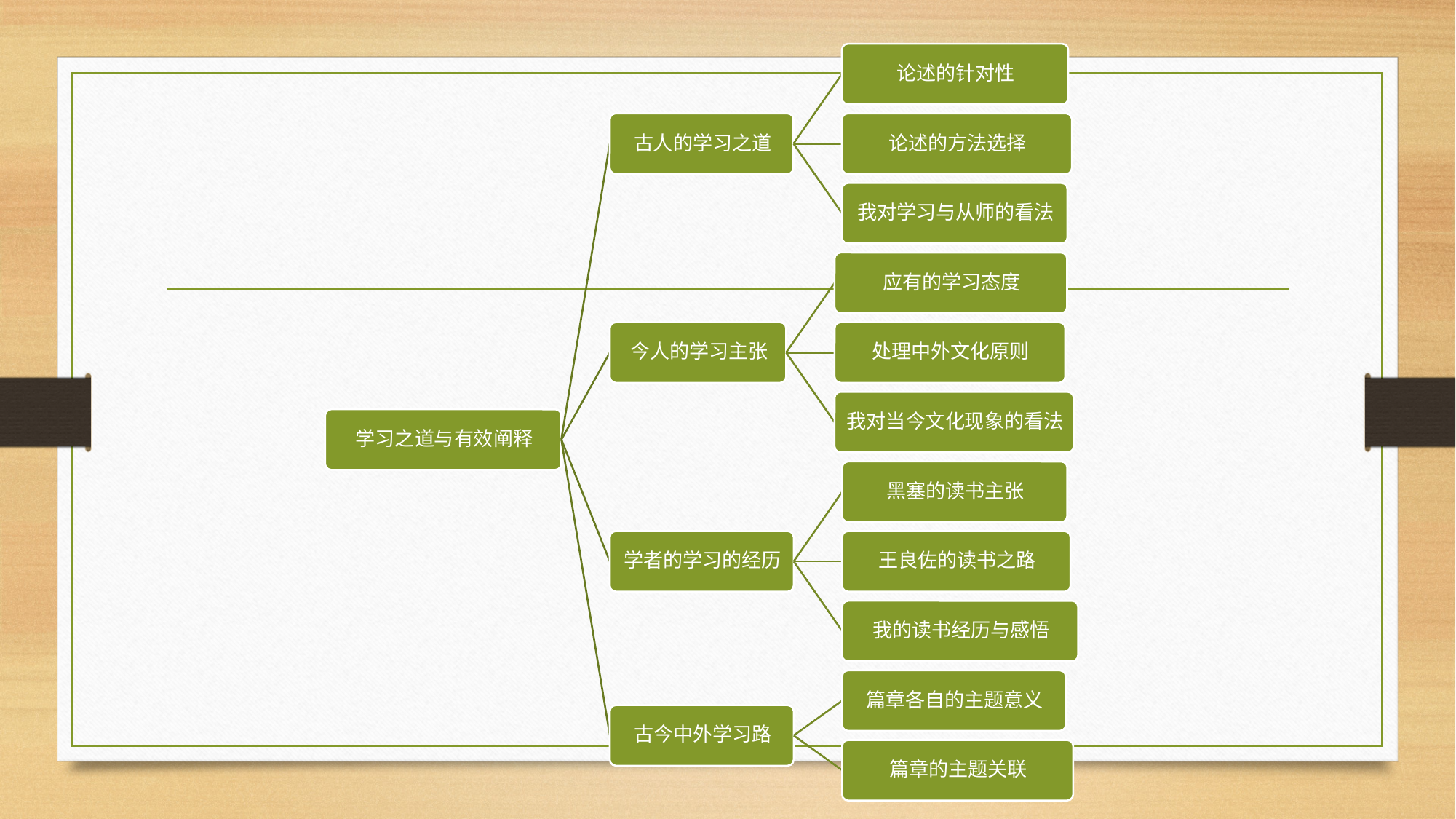

学习之道与有效阐释

古人的学习之道

论述的针对性

论述的方法选择

我对学习与从师的看法

今人的学习主张

应有的学习态度

处理中外文化原则

我对当今文化现象的看法

学者的学习的经历

黑塞的读书主张

王良佐的读书之路

我的读书经历与感悟

古今中外学习路

篇章各自的主题意义

篇章的主题关联